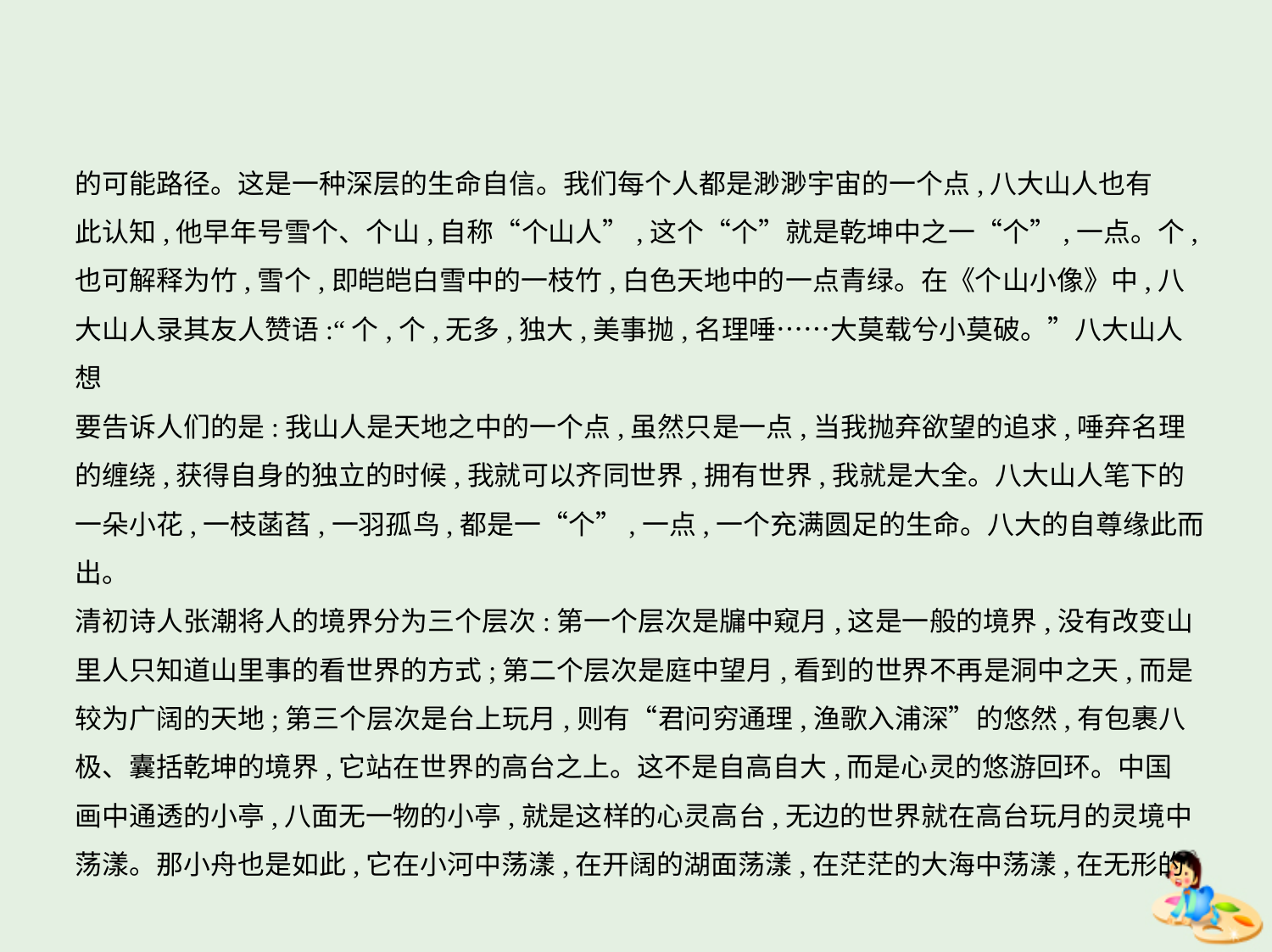

的可能路径。这是一种深层的生命自信。我们每个人都是渺渺宇宙的一个点,八大山人也有
此认知,他早年号雪个、个山,自称“个山人”,这个“个”就是乾坤中之一“个”,一点。个,
也可解释为竹,雪个,即皑皑白雪中的一枝竹,白色天地中的一点青绿。在《个山小像》中,八
大山人录其友人赞语:“个,个,无多,独大,美事抛,名理唾……大莫载兮小莫破。”八大山人想
要告诉人们的是:我山人是天地之中的一个点,虽然只是一点,当我抛弃欲望的追求,唾弃名理
的缠绕,获得自身的独立的时候,我就可以齐同世界,拥有世界,我就是大全。八大山人笔下的
一朵小花,一枝菡萏,一羽孤鸟,都是一“个”,一点,一个充满圆足的生命。八大的自尊缘此而
出。
清初诗人张潮将人的境界分为三个层次:第一个层次是牖中窥月,这是一般的境界,没有改变山
里人只知道山里事的看世界的方式;第二个层次是庭中望月,看到的世界不再是洞中之天,而是
较为广阔的天地;第三个层次是台上玩月,则有“君问穷通理,渔歌入浦深”的悠然,有包裹八
极、囊括乾坤的境界,它站在世界的高台之上。这不是自高自大,而是心灵的悠游回环。中国
画中通透的小亭,八面无一物的小亭,就是这样的心灵高台,无边的世界就在高台玩月的灵境中
荡漾。那小舟也是如此,它在小河中荡漾,在开阔的湖面荡漾,在茫茫的大海中荡漾,在无形的